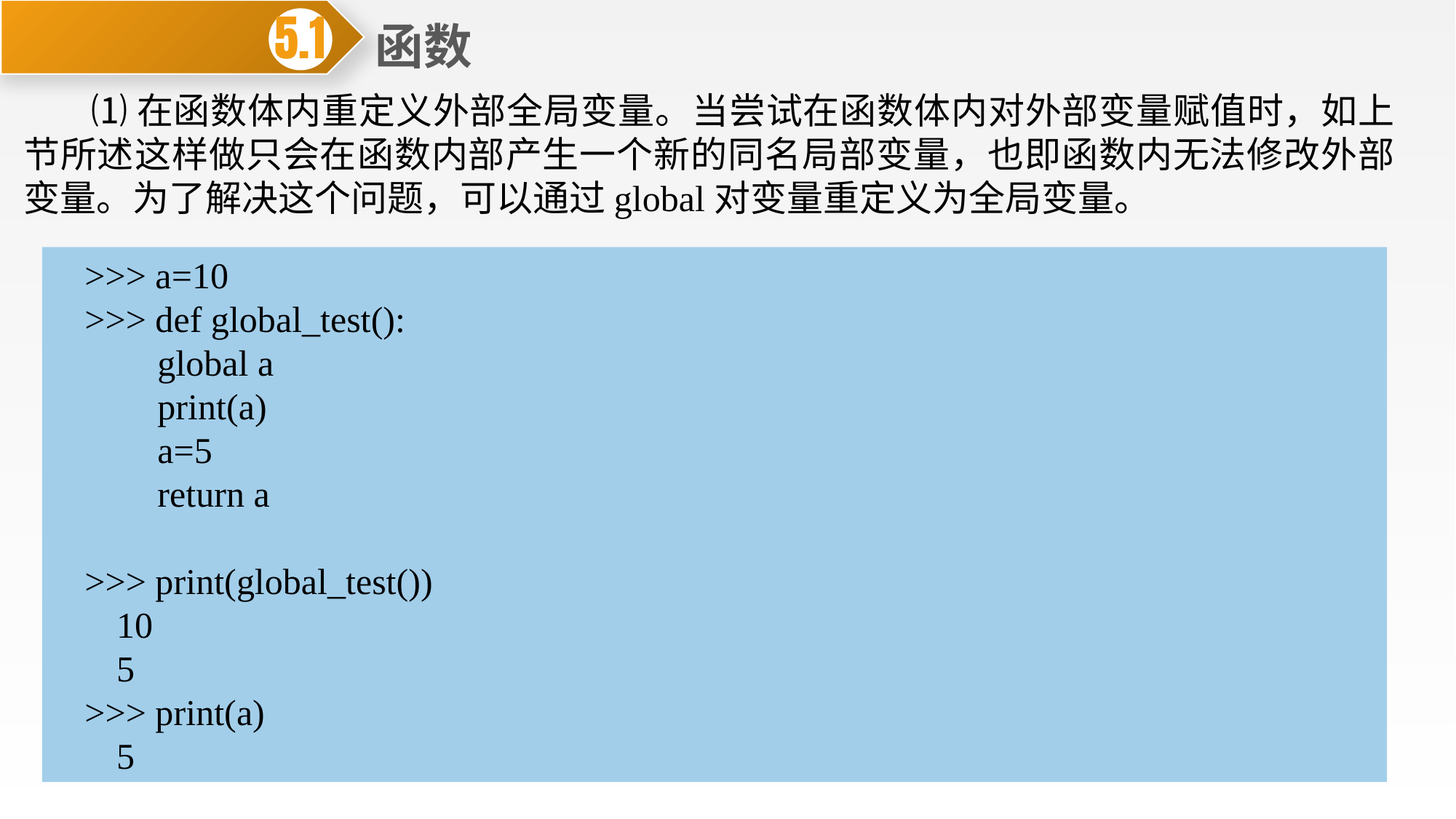

函数

5.1
    ⑴在函数体内重定义外部全局变量。当尝试在函数体内对外部变量赋值时，如上节所述这样做只会在函数内部产生一个新的同名局部变量，也即函数内无法修改外部变量。为了解决这个问题，可以通过global对变量重定义为全局变量。
>>> a=10
>>> def global_test():
        global a
        print(a)
        a=5
        return a

>>> print(global_test())
10
5
>>> print(a)
5